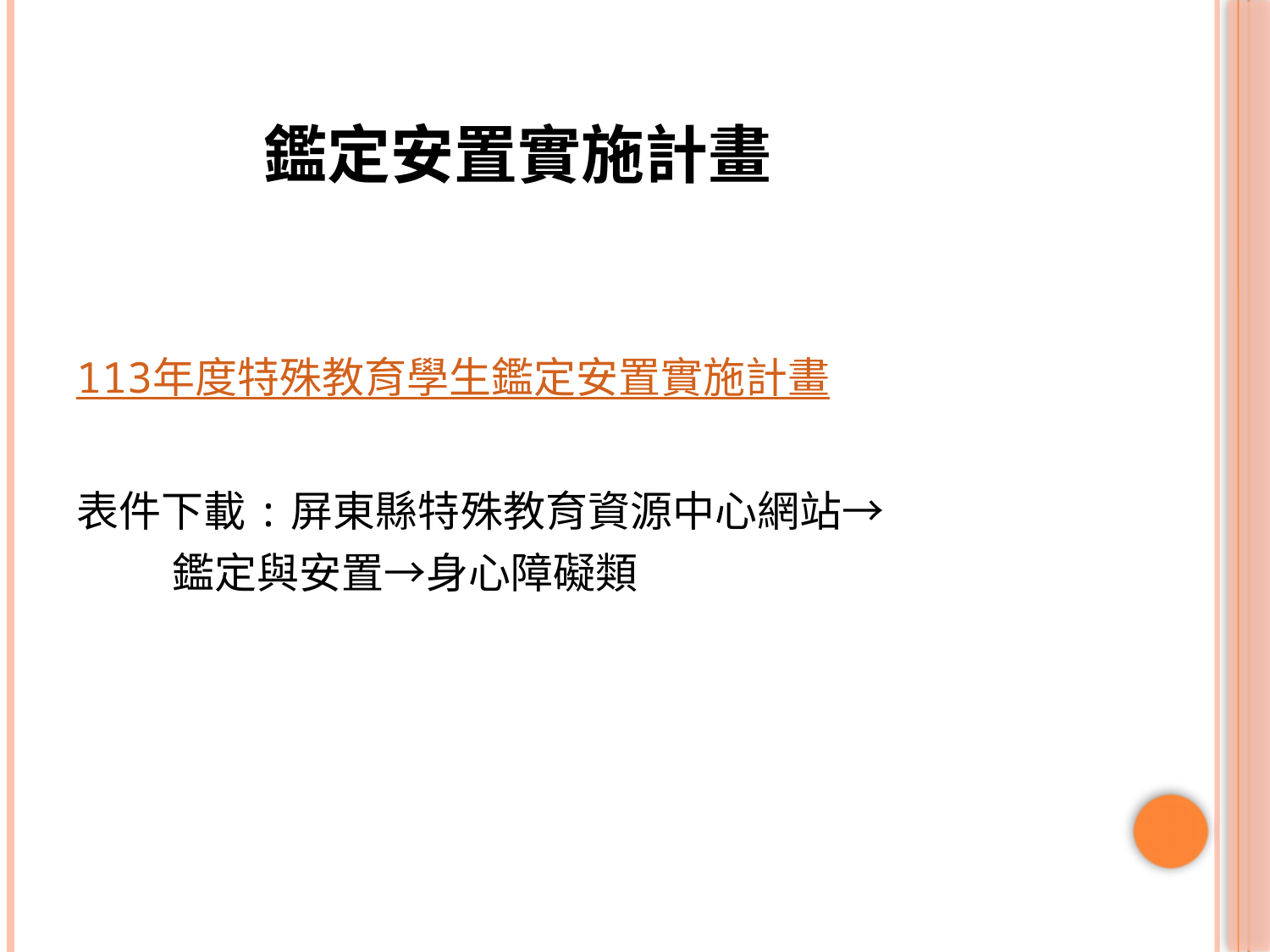

# 鑑定安置實施計畫

113年度特殊教育學生鑑定安置實施計畫

表件下載:屏東縣特殊教育資源中心網站→
         鑑定與安置→身心障礙類